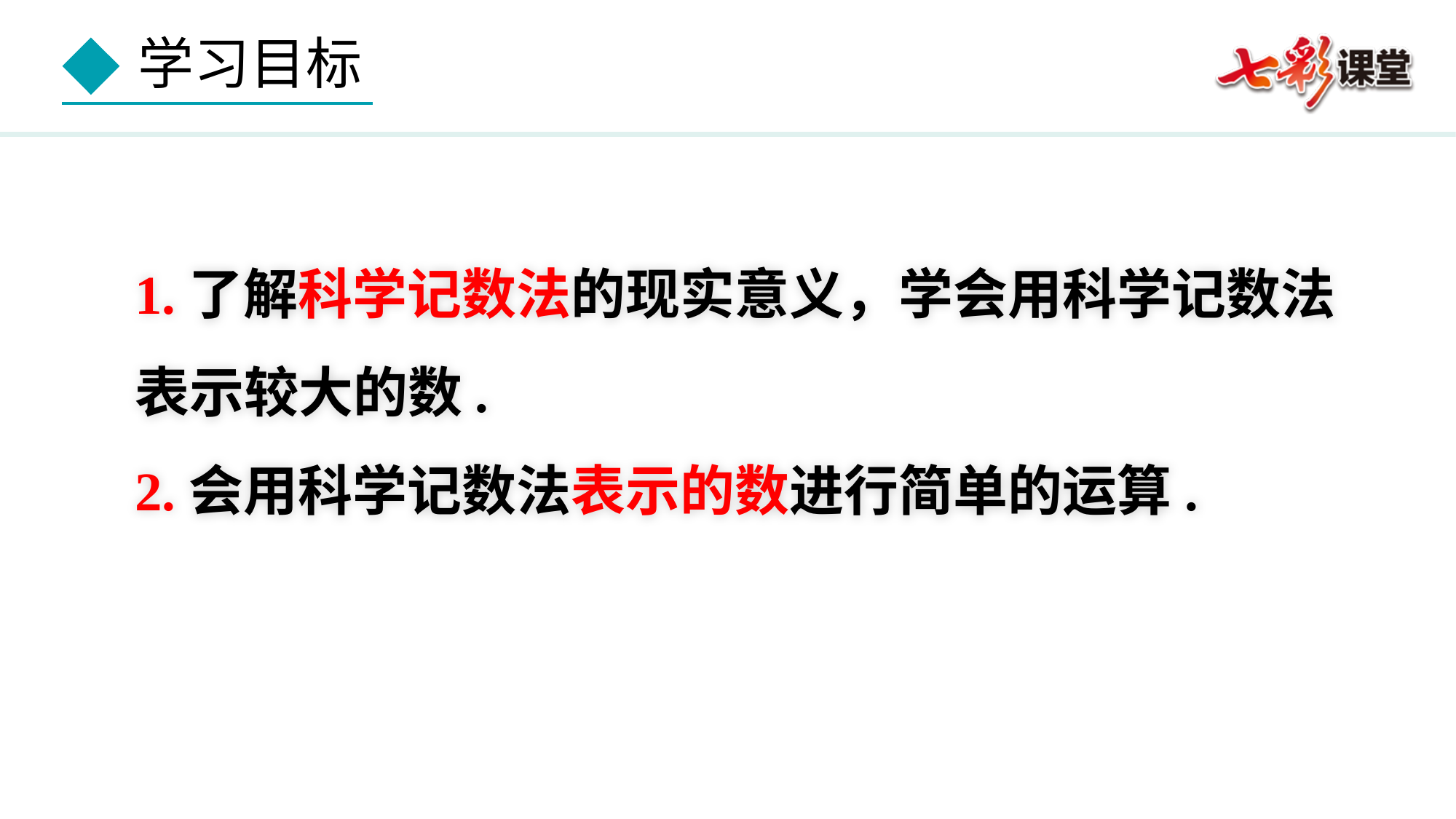

1.了解科学记数法的现实意义，学会用科学记数法表示较大的数.
2.会用科学记数法表示的数进行简单的运算.